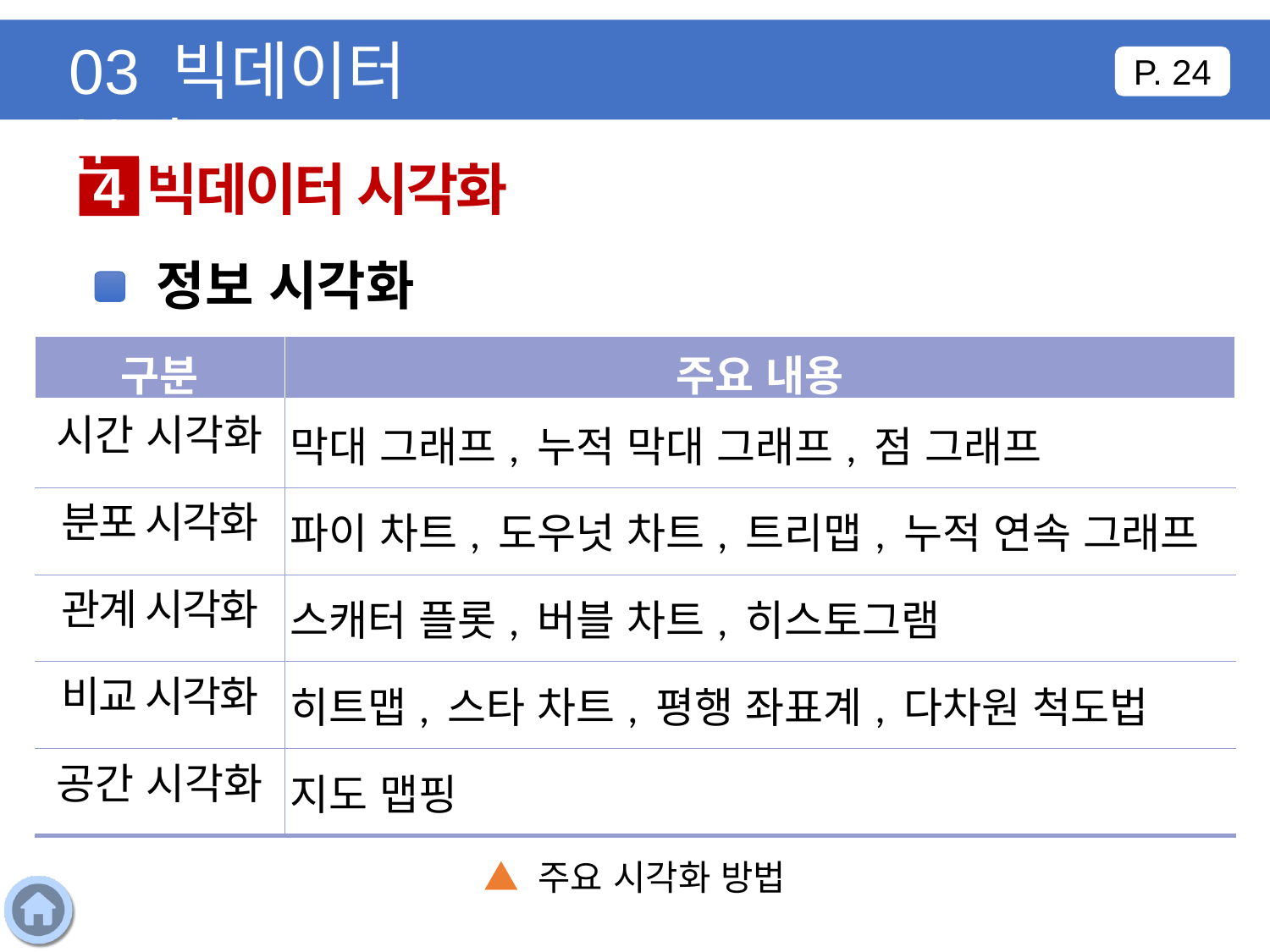

03 빅데이터 분석
P. 24
빅데이터 시각화
4
정보 시각화

| 구분 | 주요 내용 |
| --- | --- |
| 시간 시각화 | 막대 그래프, 누적 막대 그래프, 점 그래프 |
| 분포 시각화 | 파이 차트, 도우넛 차트, 트리맵, 누적 연속 그래프 |
| 관계 시각화 | 스캐터 플롯, 버블 차트, 히스토그램 |
| 비교 시각화 | 히트맵, 스타 차트, 평행 좌표계, 다차원 척도법 |
| 공간 시각화 | 지도 맵핑 |
▲ 주요 시각화 방법